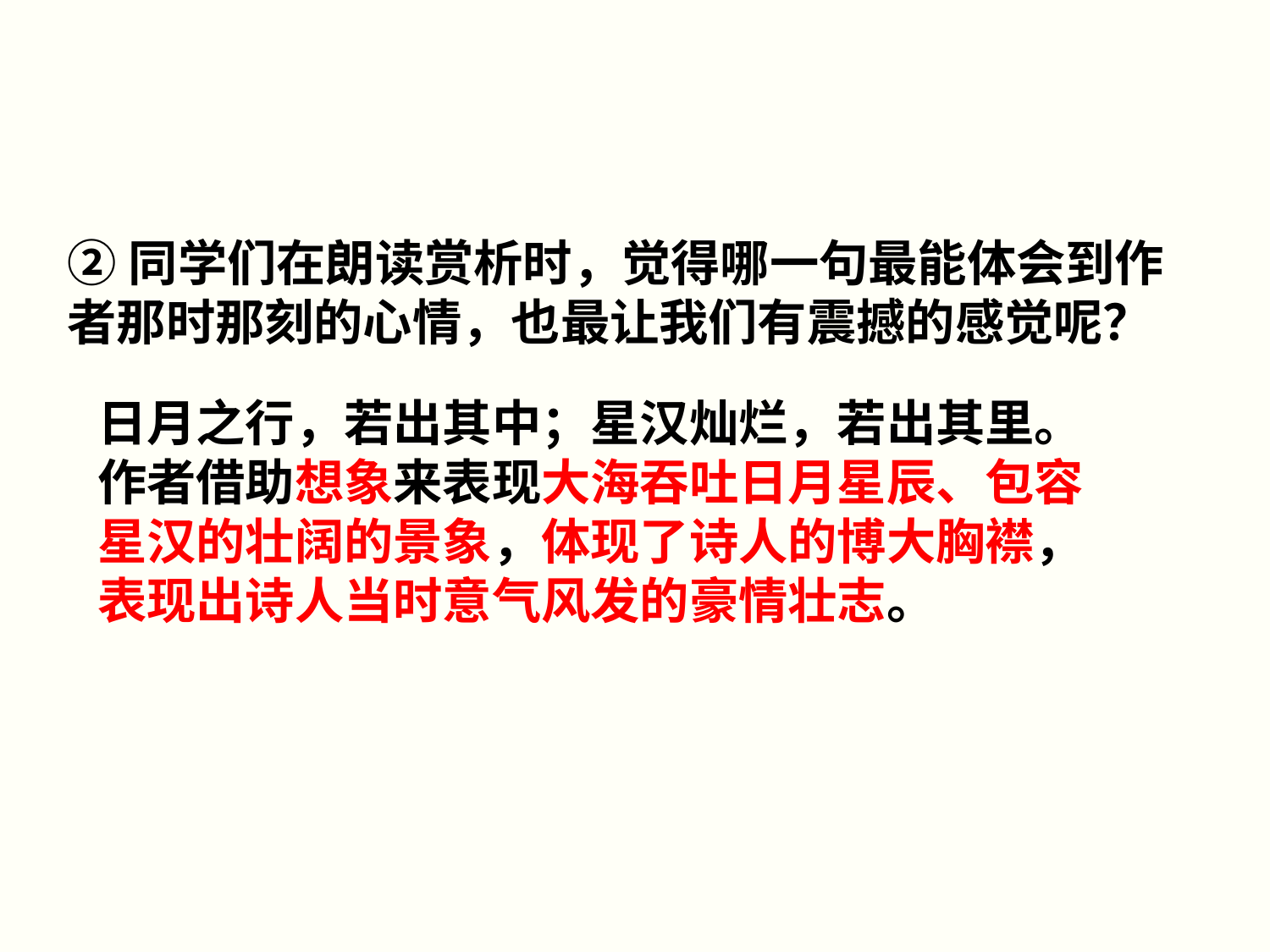

②同学们在朗读赏析时，觉得哪一句最能体会到作者那时那刻的心情，也最让我们有震撼的感觉呢？
日月之行，若出其中；星汉灿烂，若出其里。作者借助想象来表现大海吞吐日月星辰、包容星汉的壮阔的景象，体现了诗人的博大胸襟，表现出诗人当时意气风发的豪情壮志。